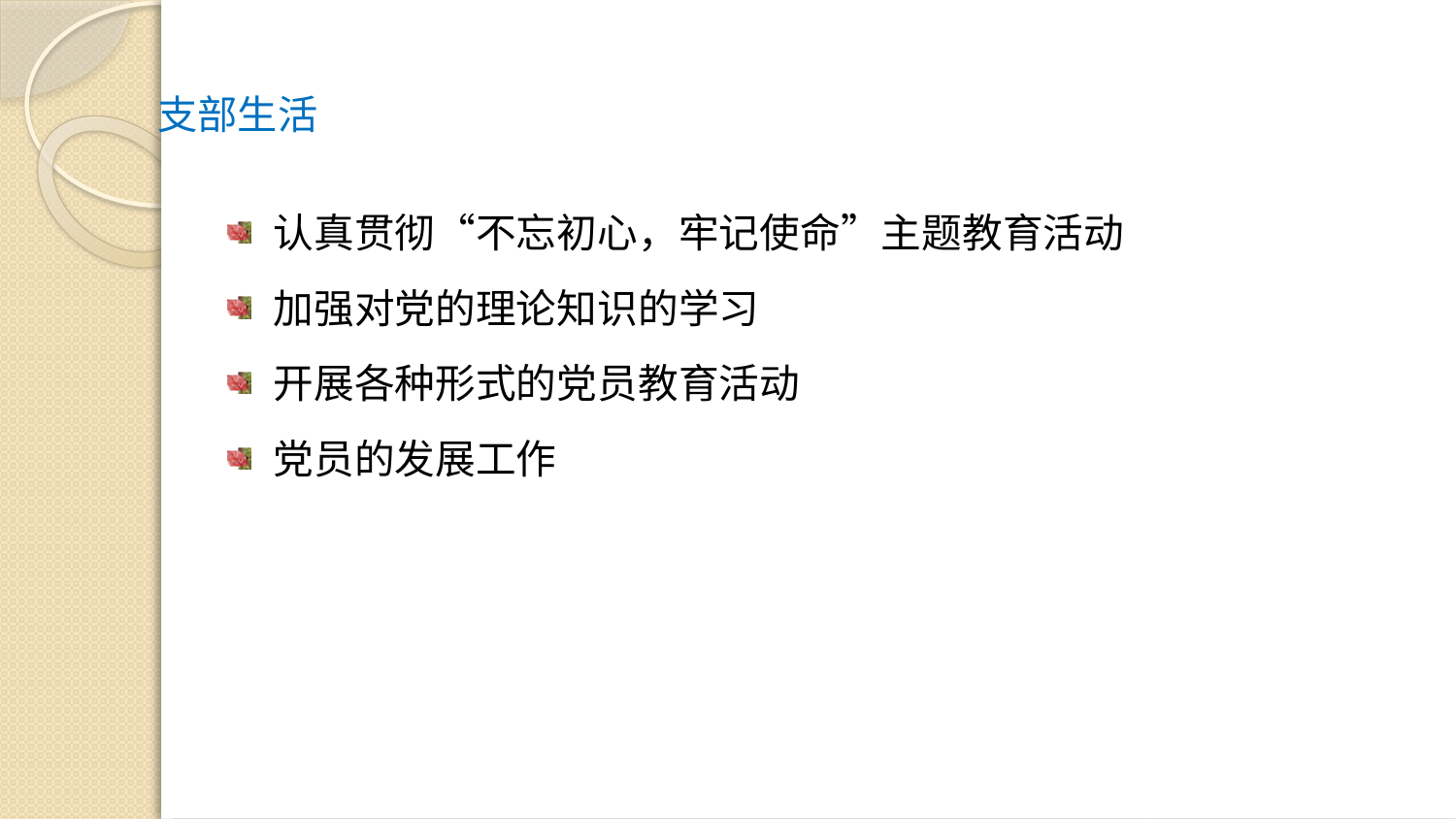

# 支部生活
认真贯彻“不忘初心，牢记使命”主题教育活动
加强对党的理论知识的学习
开展各种形式的党员教育活动
党员的发展工作